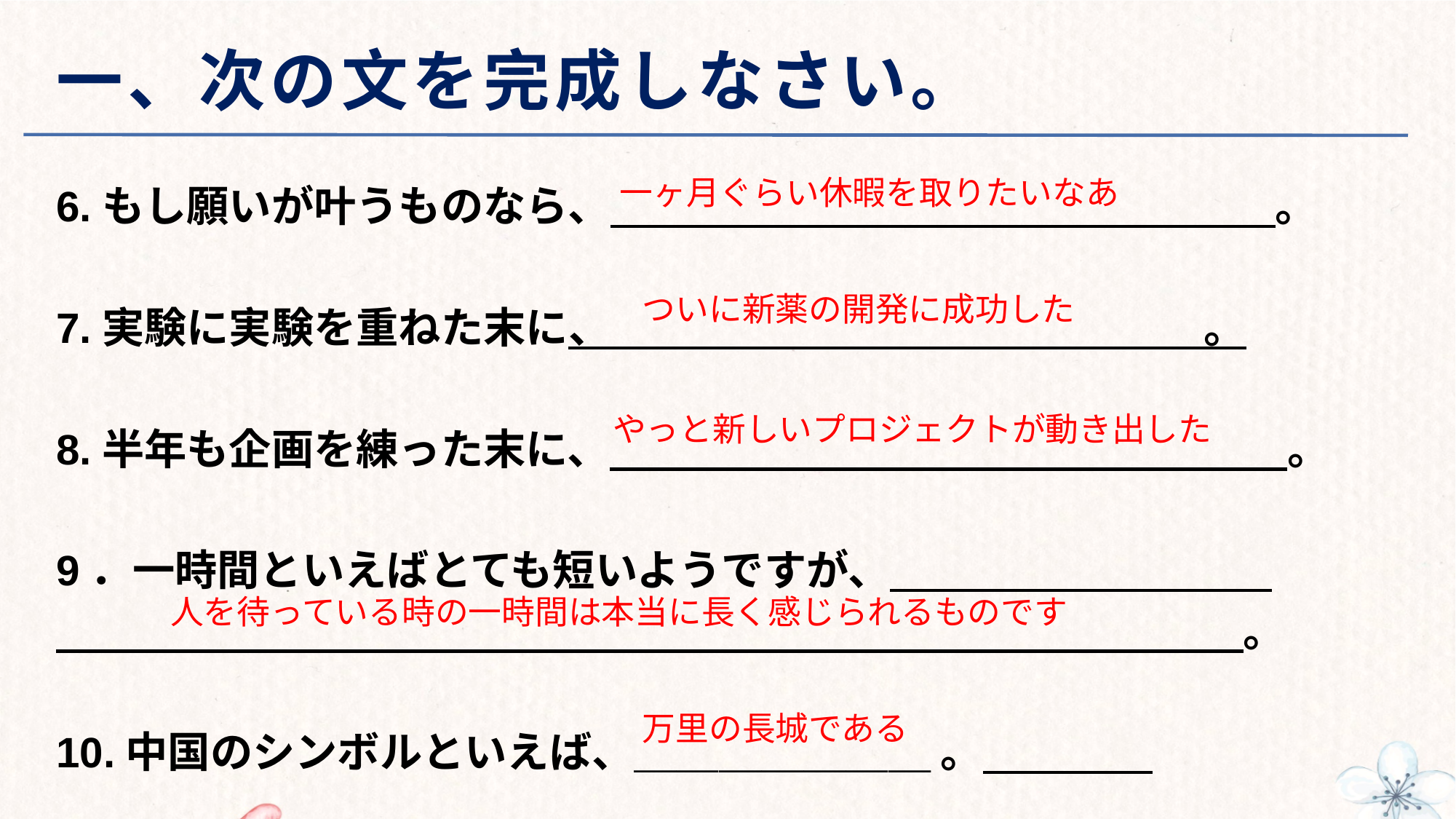

# 一、次の文を完成しなさい。
一ヶ月ぐらい休暇を取りたいなあ
6.もし願いが叶うものなら、　　　　　　　　　　　　　　　   。

7.実験に実験を重ねた末に、　　　　　　　　　　　　　　。

8.半年も企画を練った末に、　　　　　　　　　　　　　　　　。

9．一時間といえばとても短いようですが、
　　　　　　　　　　　　　　　　　　　　　　　　　　　　。

10.中国のシンボルといえば、＿＿＿＿＿＿＿ 。
ついに新薬の開発に成功した
やっと新しいプロジェクトが動き出した
人を待っている時の一時間は本当に長く感じられるものです
万里の長城である